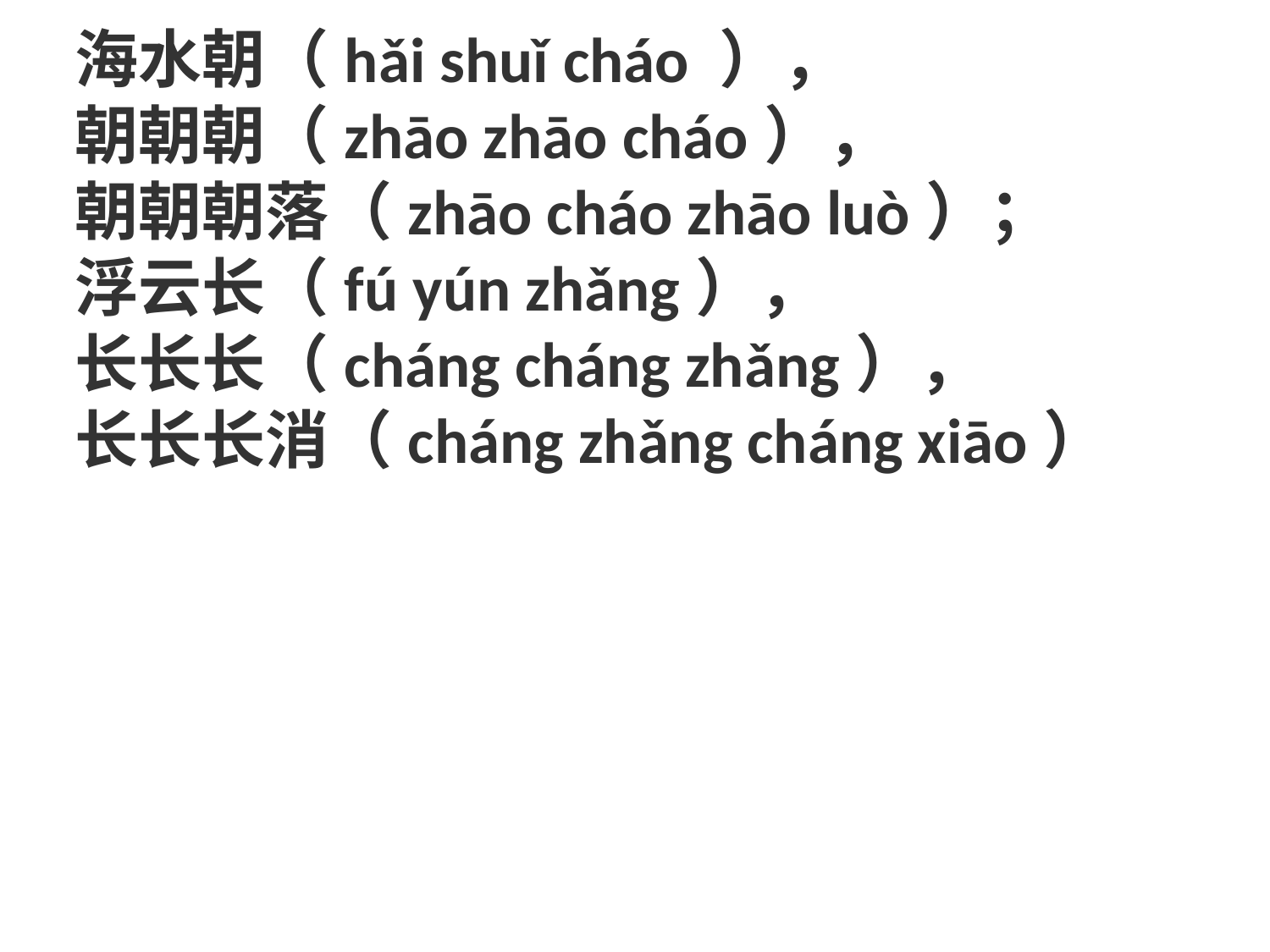

海水朝（hǎi shuǐ cháo ），
朝朝朝（zhāo zhāo cháo），
朝朝朝落（zhāo cháo zhāo luò）；
浮云长（fú yún zhǎng），
长长长（cháng cháng zhǎng），
长长长消（cháng zhǎng cháng xiāo）